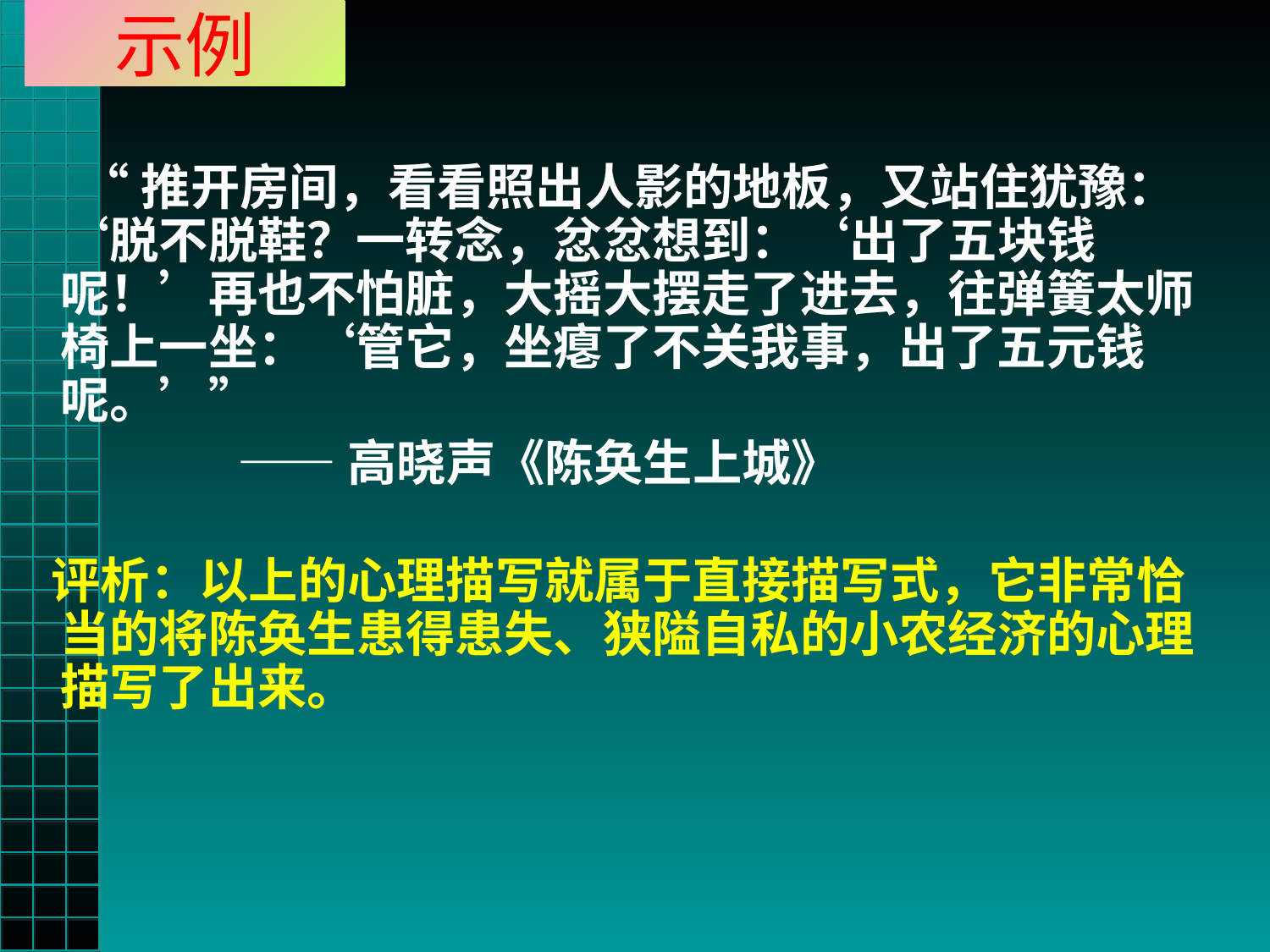

# 示例
      “推开房间，看看照出人影的地板，又站住犹豫：‘脱不脱鞋？一转念，忿忿想到：‘出了五块钱呢！’再也不怕脏，大摇大摆走了进去，往弹簧太师椅上一坐：‘管它，坐瘪了不关我事，出了五元钱呢。’”
                    ——高晓声《陈奂生上城》

   评析：以上的心理描写就属于直接描写式，它非常恰当的将陈奂生患得患失、狭隘自私的小农经济的心理描写了出来。